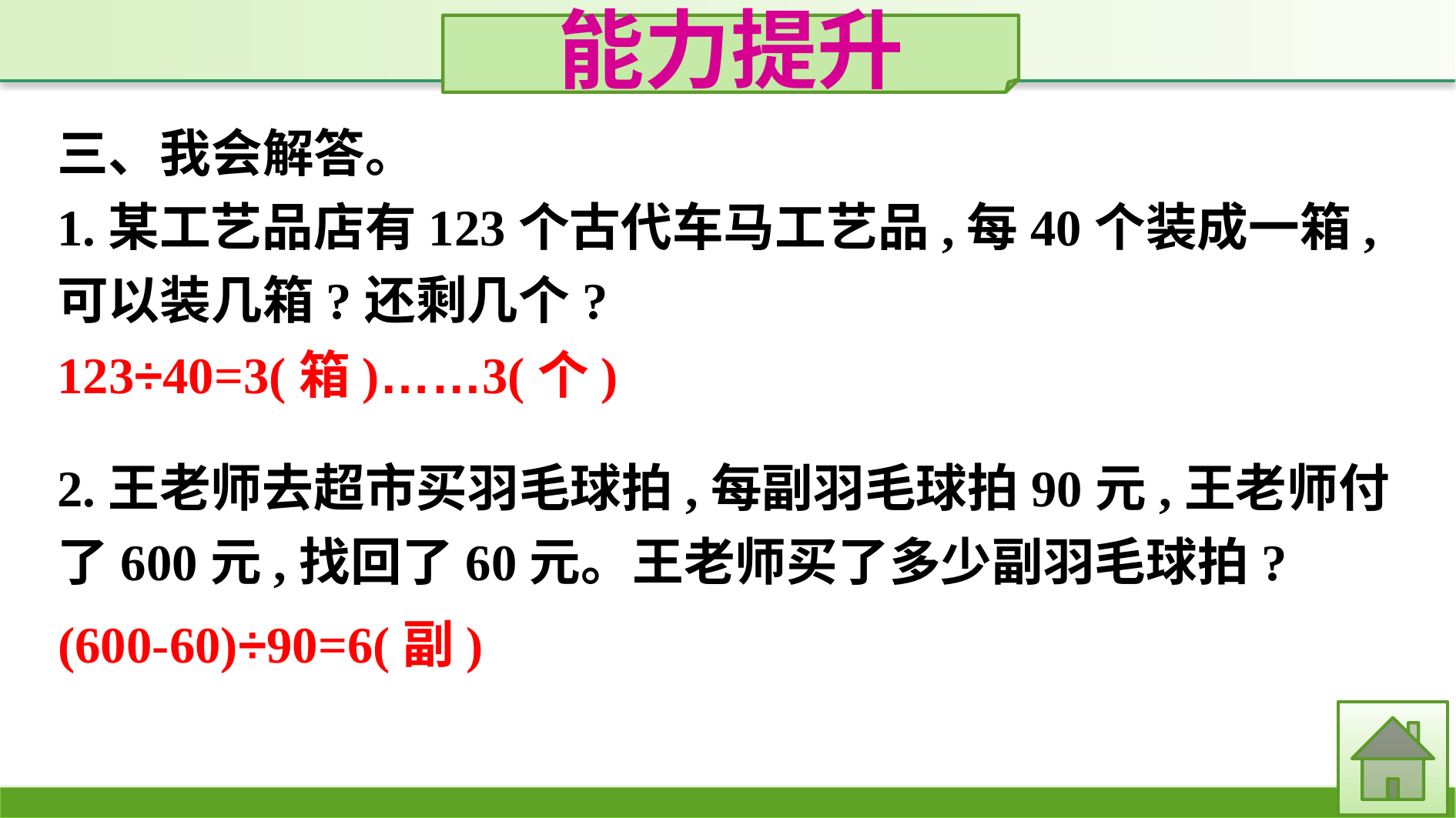

能力提升
三、我会解答。
1.某工艺品店有123个古代车马工艺品,每40个装成一箱,可以装几箱?还剩几个?
123÷40=3(箱)……3(个)
2.王老师去超市买羽毛球拍,每副羽毛球拍90元,王老师付了600元,找回了60元。王老师买了多少副羽毛球拍?
(600-60)÷90=6(副)